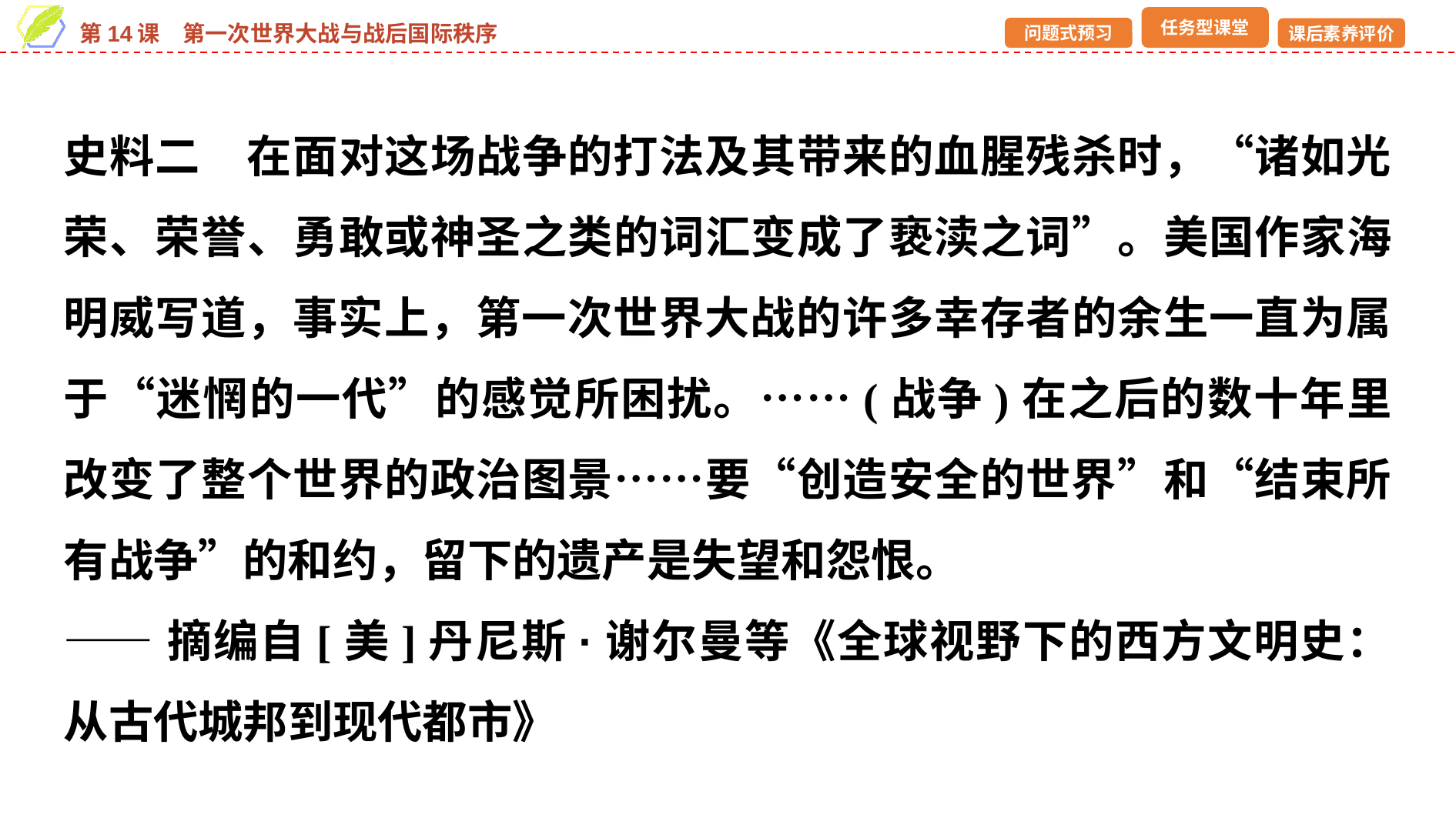

史料二　在面对这场战争的打法及其带来的血腥残杀时，“诸如光荣、荣誉、勇敢或神圣之类的词汇变成了亵渎之词”。美国作家海明威写道，事实上，第一次世界大战的许多幸存者的余生一直为属于“迷惘的一代”的感觉所困扰。……(战争)在之后的数十年里改变了整个世界的政治图景……要“创造安全的世界”和“结束所有战争”的和约，留下的遗产是失望和怨恨。
——摘编自[美]丹尼斯·谢尔曼等《全球视野下的西方文明史：从古代城邦到现代都市》